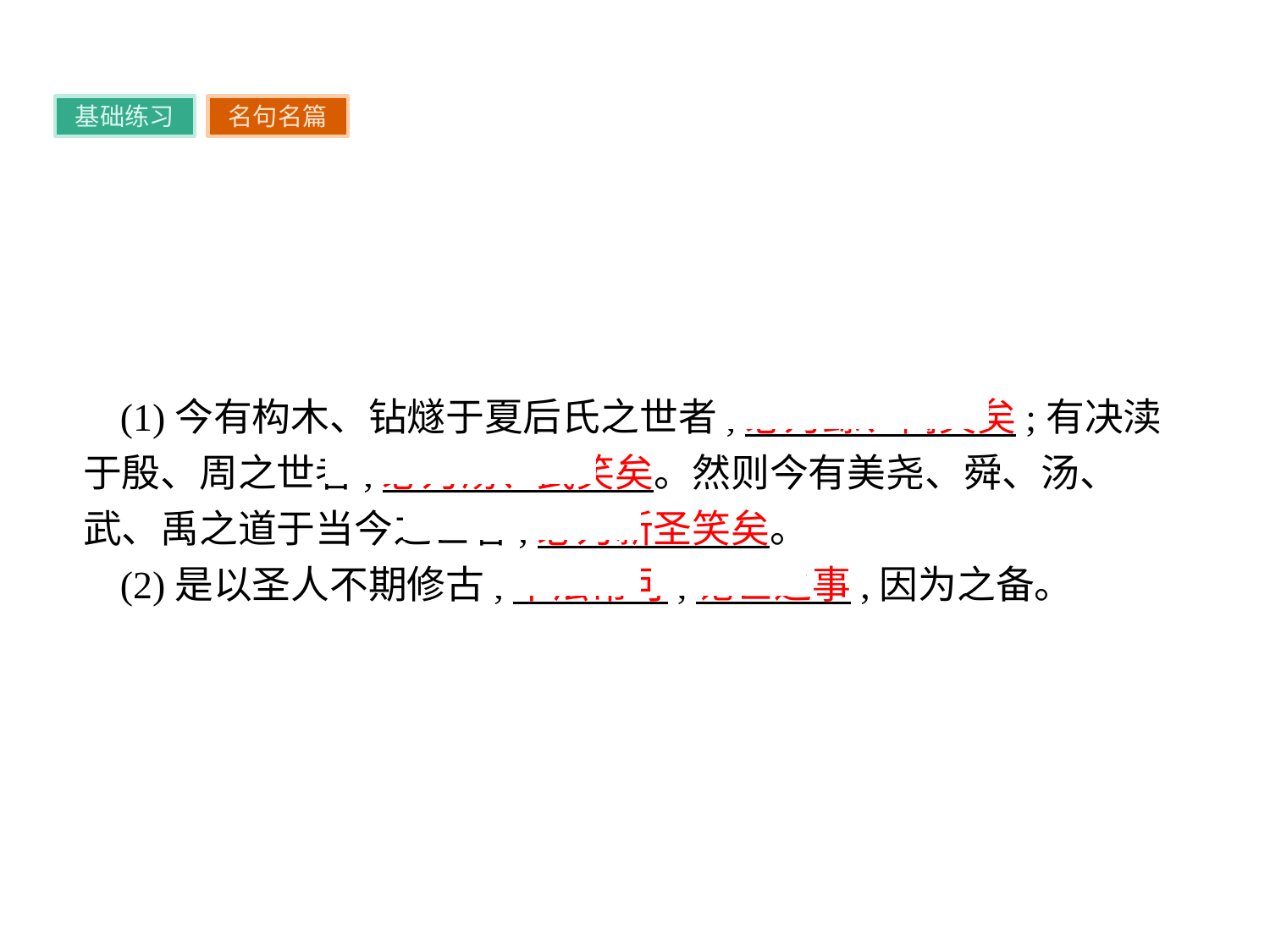

基础练习
名句名篇
(1)今有构木、钻燧于夏后氏之世者,必为鲧、禹笑矣;有决渎于殷、周之世者,必为汤、武笑矣。然则今有美尧、舜、汤、武、禹之道于当今之世者,必为新圣笑矣。
(2)是以圣人不期修古,不法常可,论世之事,因为之备。